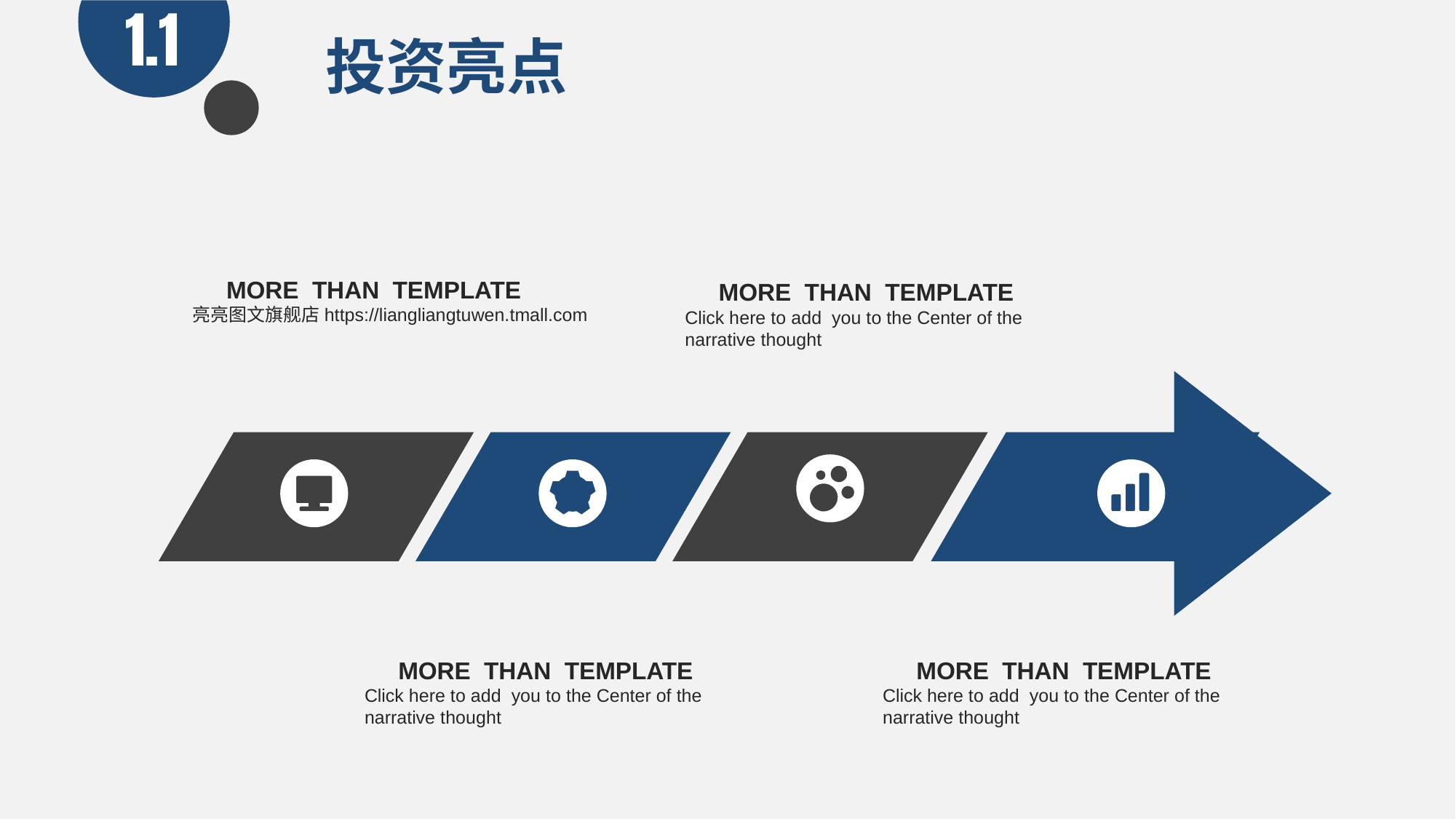

1.1

投资亮点

     MORE  THAN  TEMPLATE
亮亮图文旗舰店https://liangliangtuwen.tmall.com

     MORE  THAN  TEMPLATE
Click here to add  you to the Center of the
narrative thought

     MORE  THAN  TEMPLATE
Click here to add  you to the Center of the
narrative thought

     MORE  THAN  TEMPLATE
Click here to add  you to the Center of the
narrative thought